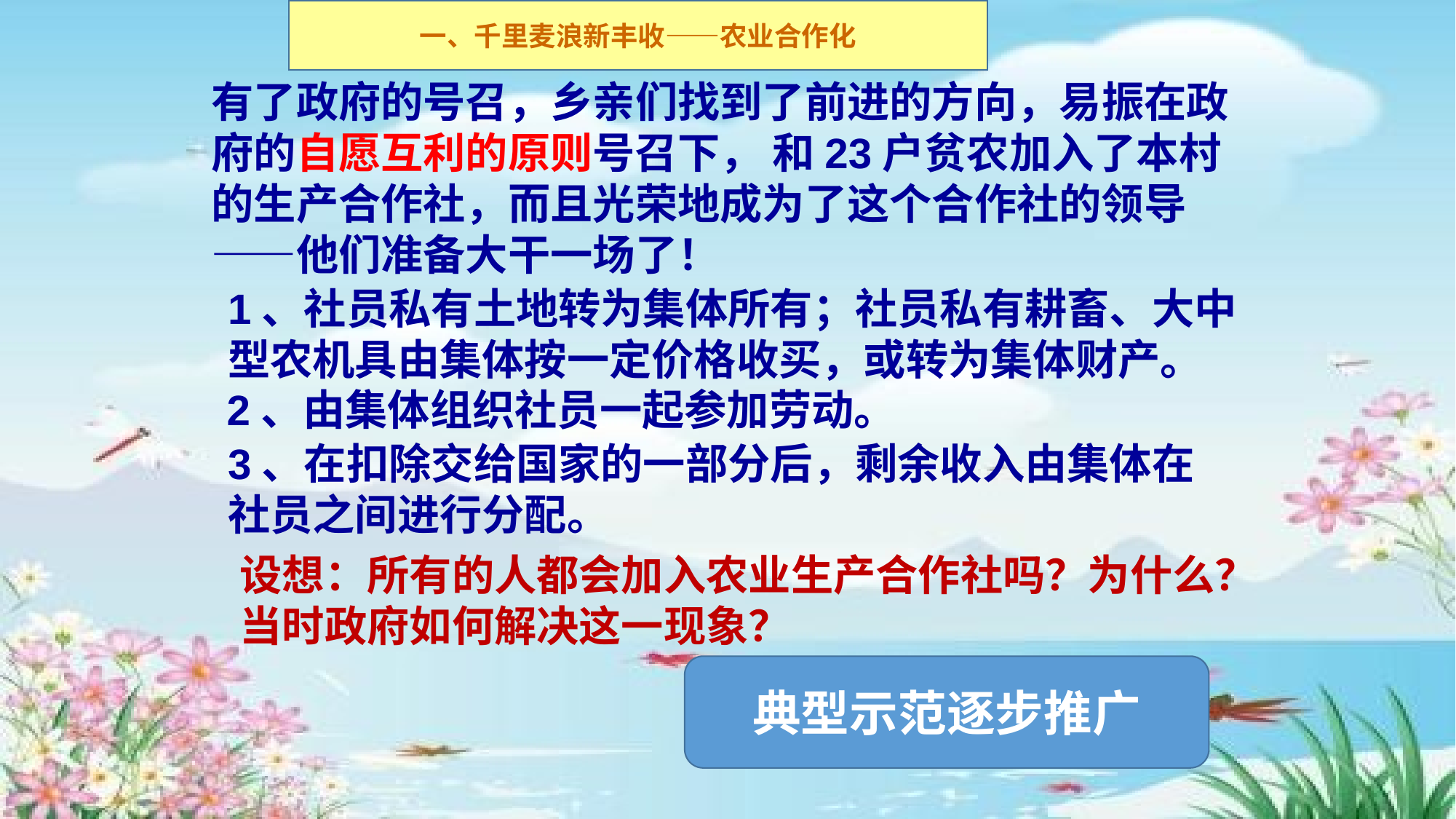

一、千里麦浪新丰收——农业合作化
有了政府的号召，乡亲们找到了前进的方向，易振在政府的自愿互利的原则号召下， 和23户贫农加入了本村的生产合作社，而且光荣地成为了这个合作社的领导——他们准备大干一场了！
1、社员私有土地转为集体所有；社员私有耕畜、大中型农机具由集体按一定价格收买，或转为集体财产。
2、由集体组织社员一起参加劳动。
3、在扣除交给国家的一部分后，剩余收入由集体在社员之间进行分配。
设想：所有的人都会加入农业生产合作社吗？为什么？当时政府如何解决这一现象？
典型示范逐步推广